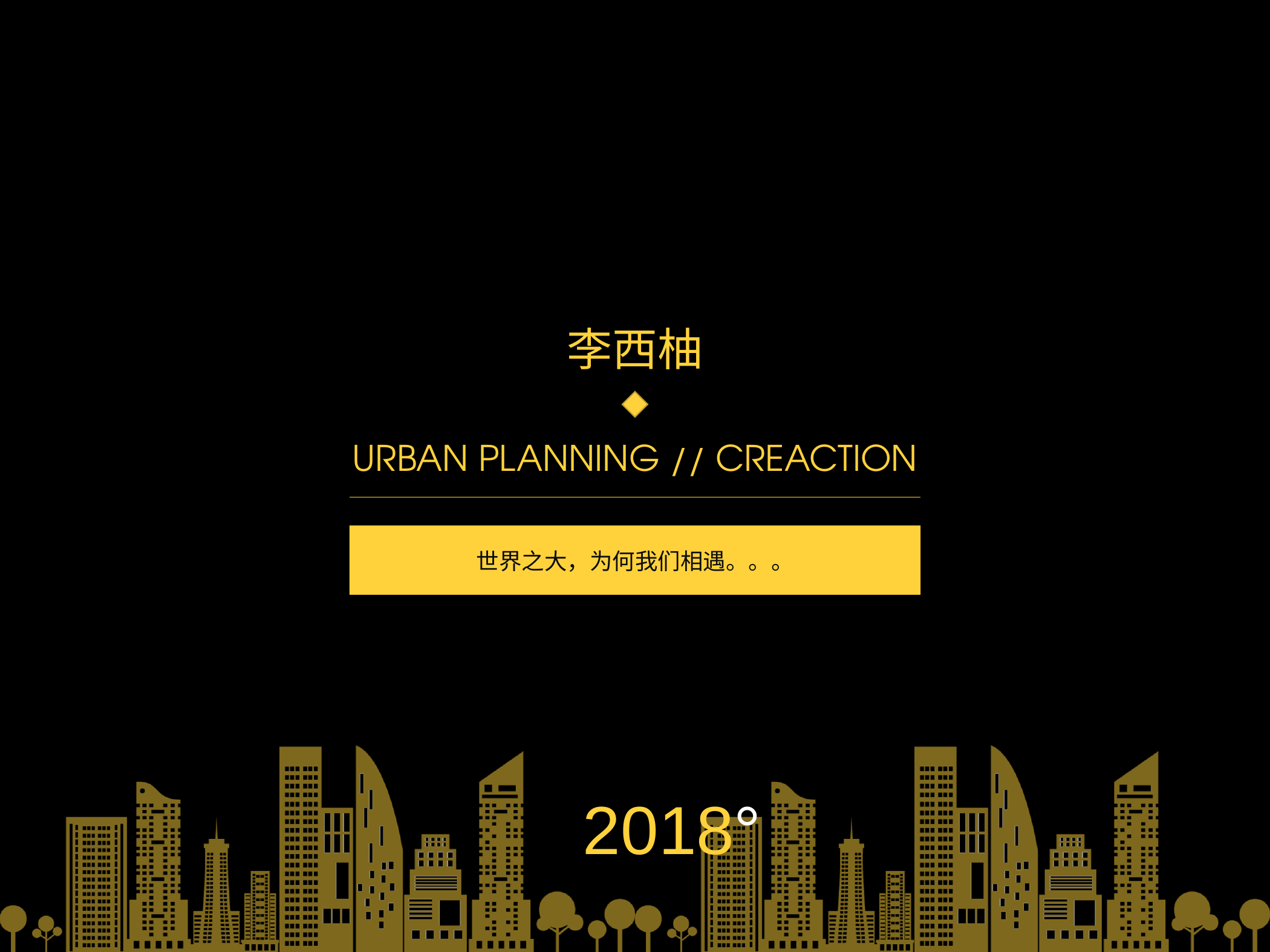

李西柚

URBAN PLANNING // CREACTION

世界之大，为何我们相遇。。。

2018°